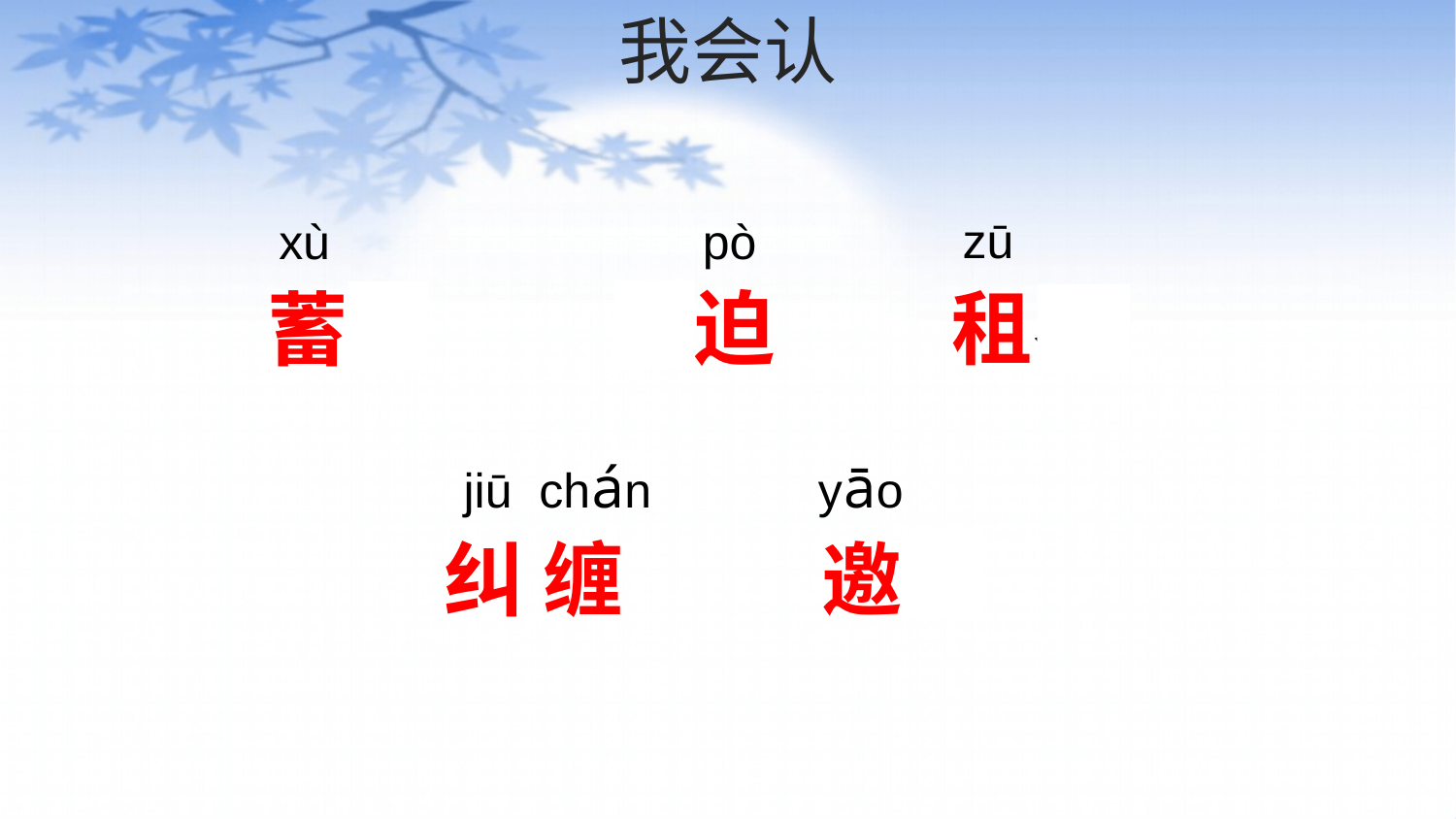

# 我会认
zū
xù
pò
被迫
租界
蓄须

jiū  chán
 yāo
纠 缠
邀请